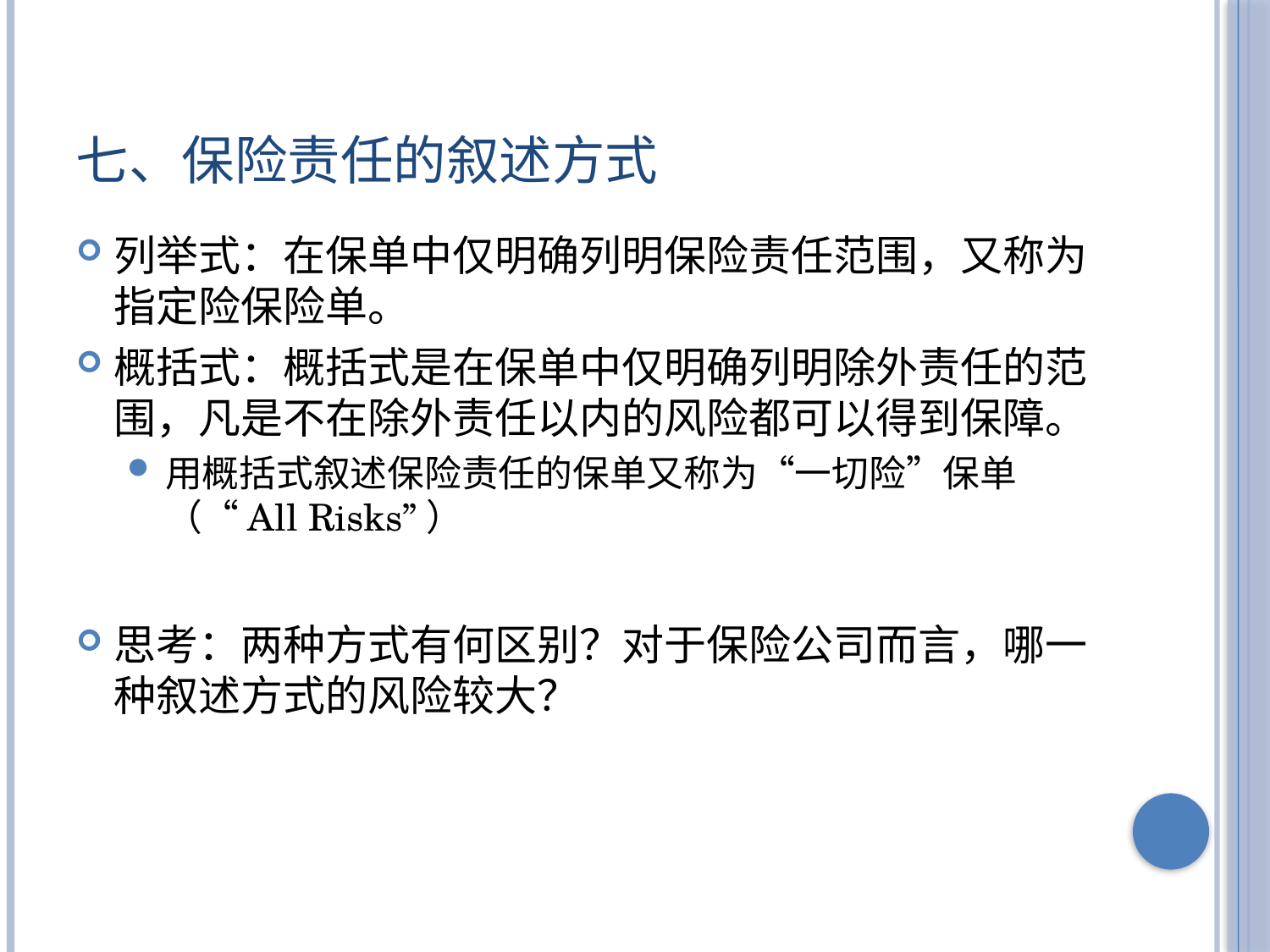

# 七、保险责任的叙述方式
列举式：在保单中仅明确列明保险责任范围，又称为指定险保险单。
概括式：概括式是在保单中仅明确列明除外责任的范围，凡是不在除外责任以内的风险都可以得到保障。
用概括式叙述保险责任的保单又称为“一切险”保单（“All Risks”）

思考：两种方式有何区别？对于保险公司而言，哪一种叙述方式的风险较大？